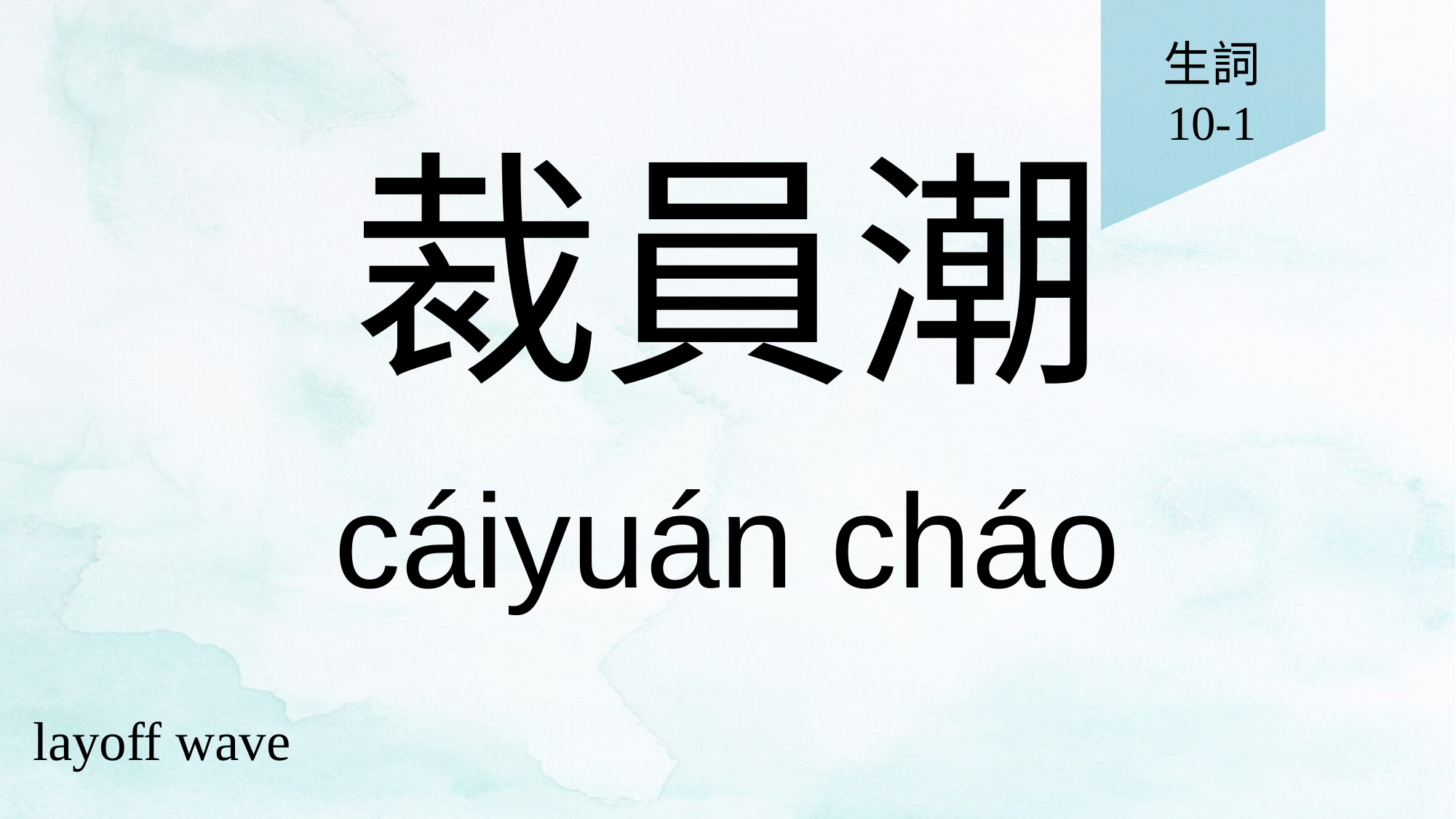

生詞
10-1
# 裁員潮
cáiyuán cháo
layoff wave